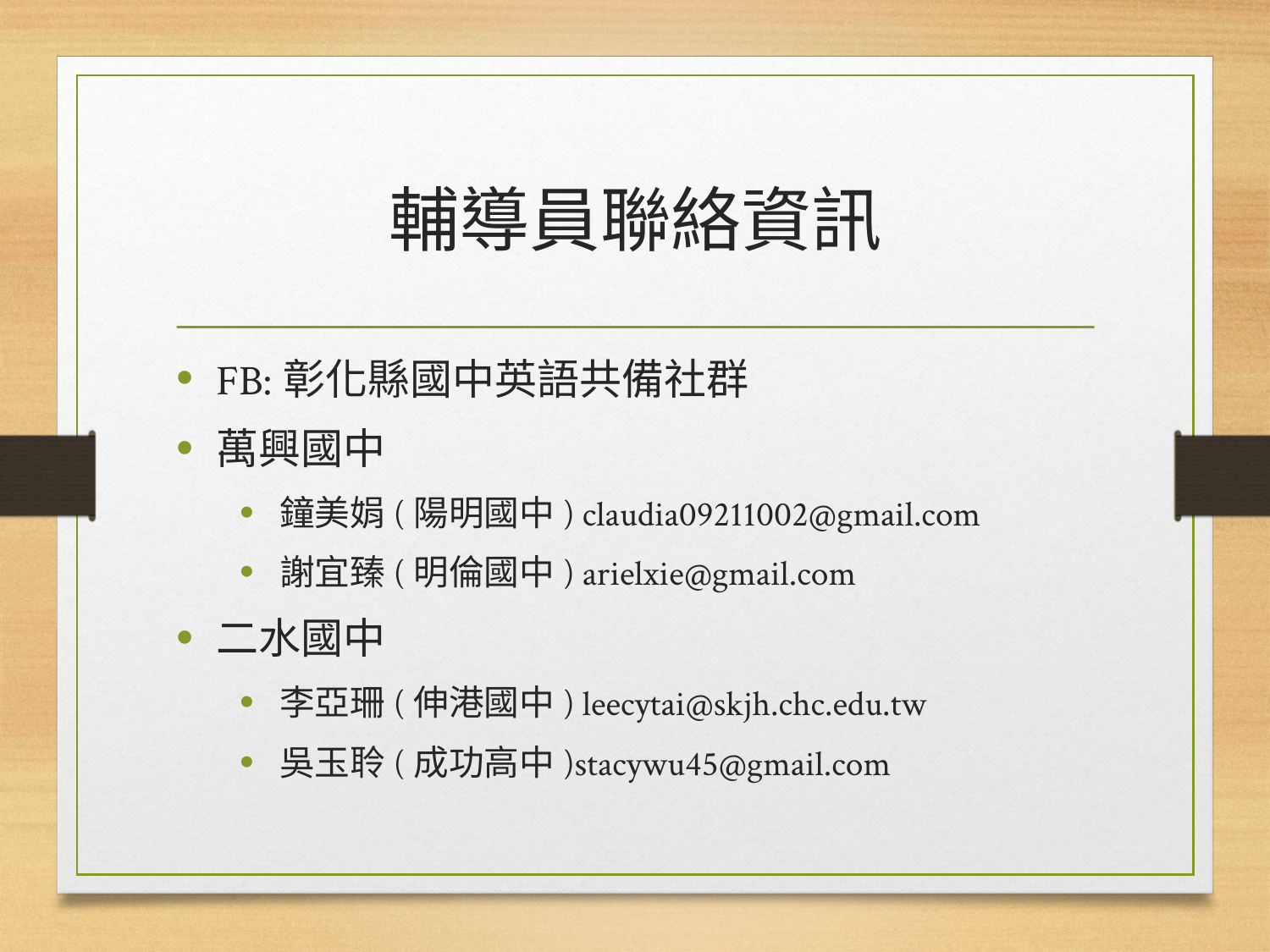

# 輔導員聯絡資訊
FB:彰化縣國中英語共備社群
萬興國中
鐘美娟(陽明國中) claudia09211002@gmail.com
謝宜臻(明倫國中) arielxie@gmail.com
二水國中
李亞珊(伸港國中) leecytai@skjh.chc.edu.tw
吳玉聆(成功高中)stacywu45@gmail.com